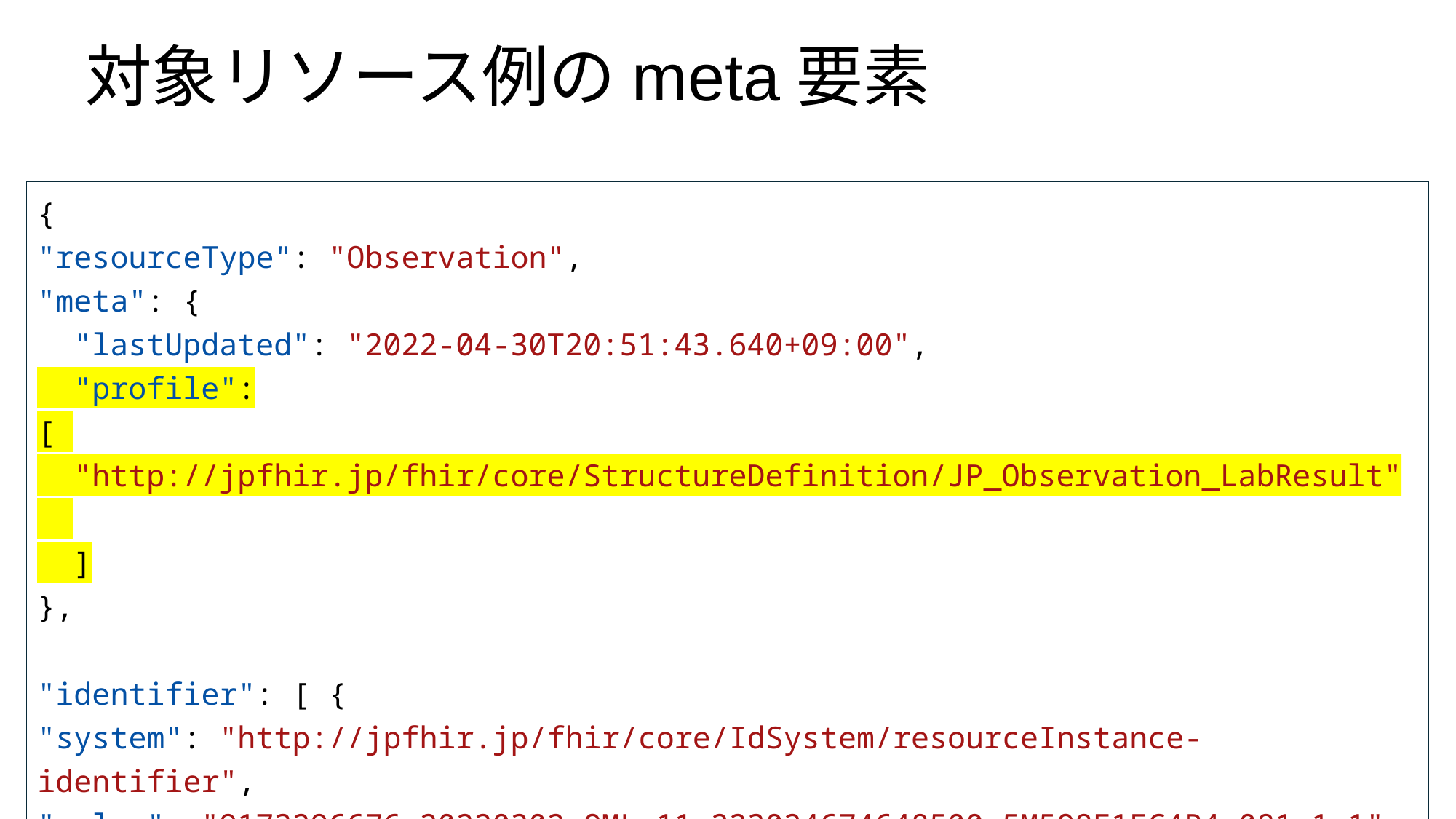

# 対象リソース例のmeta要素
{
"resourceType": "Observation",
"meta": {
  "lastUpdated": "2022-04-30T20:51:43.640+09:00",
  "profile":
[
  "http://jpfhir.jp/fhir/core/StructureDefinition/JP_Observation_LabResult"
  ]
},

"identifier": [ {
"system": "http://jpfhir.jp/fhir/core/IdSystem/resourceInstance-identifier",
"value": "9173296676.20220302.OML-11.223024674648500.5M5O8E1FC4B4.081.1.1"
} ],
"status": "final",